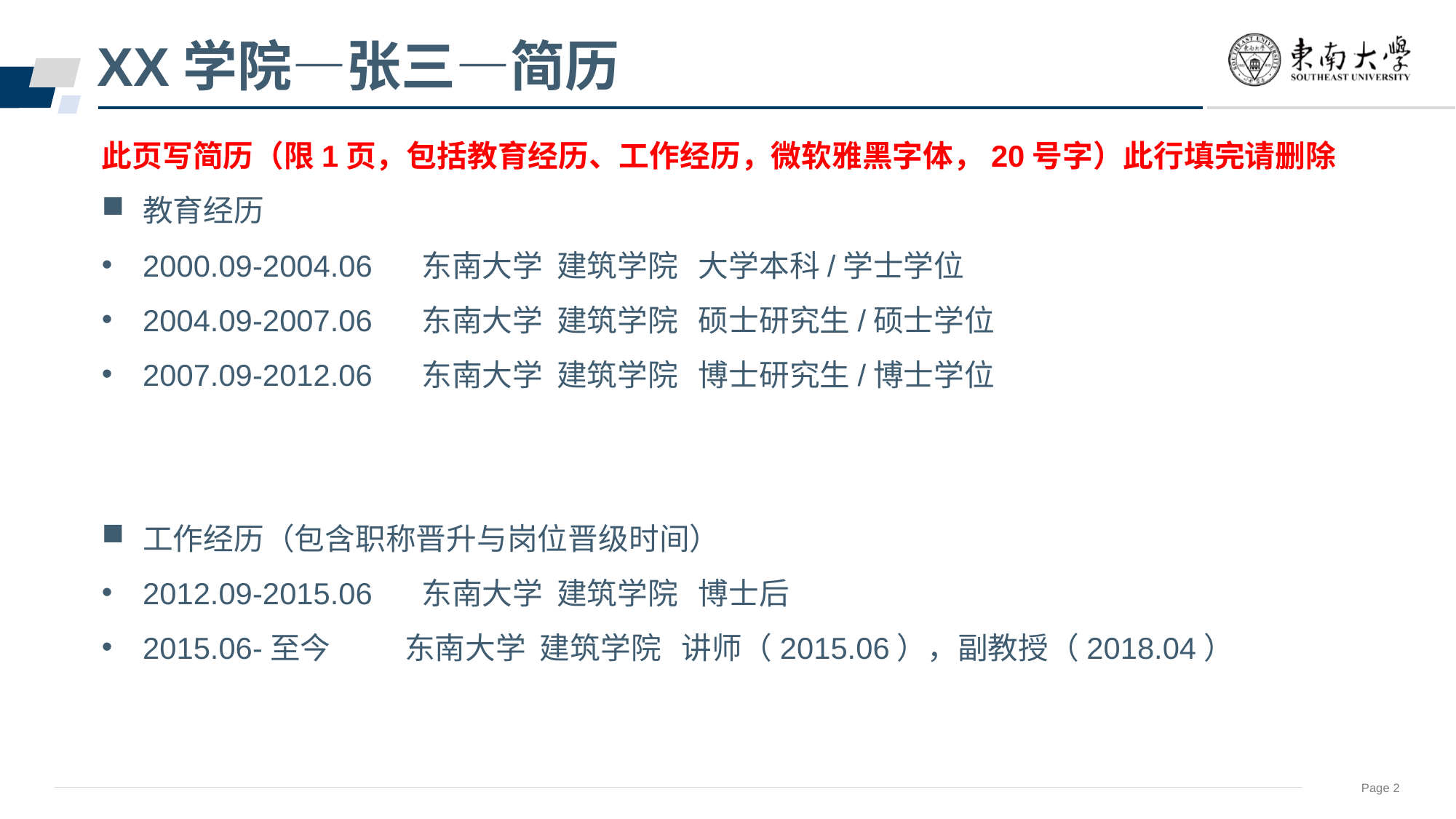

XX学院—张三—简历
此页写简历（限1页，包括教育经历、工作经历，微软雅黑字体，20号字）此行填完请删除
教育经历
2000.09-2004.06     东南大学  建筑学院   大学本科/学士学位
2004.09-2007.06     东南大学  建筑学院   硕士研究生/硕士学位
2007.09-2012.06     东南大学  建筑学院   博士研究生/博士学位

工作经历（包含职称晋升与岗位晋级时间）
2012.09-2015.06     东南大学  建筑学院   博士后
2015.06-至今           东南大学  建筑学院   讲师（2015.06），副教授（2018.04）